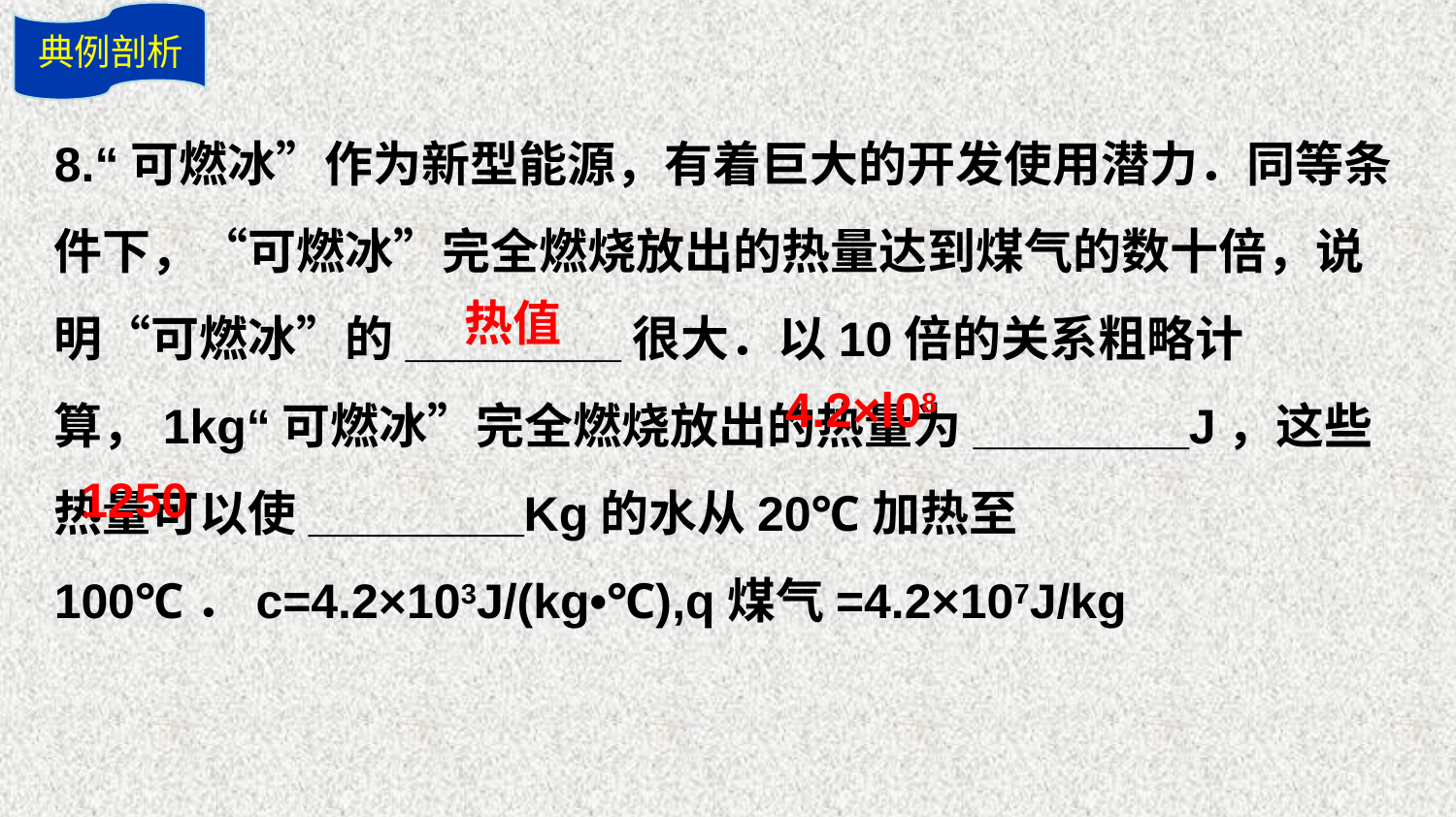

典例剖析
8.“可燃冰”作为新型能源，有着巨大的开发使用潜力．同等条件下，“可燃冰”完全燃烧放出的热量达到煤气的数十倍，说明“可燃冰”的________很大．以10倍的关系粗略计算，1kg“可燃冰”完全燃烧放出的热量为________J，这些热量可以使________Kg的水从20℃加热至100℃．c=4.2×103J/(kg•℃),q煤气=4.2×107J/kg
热值
4.2×l08
1250